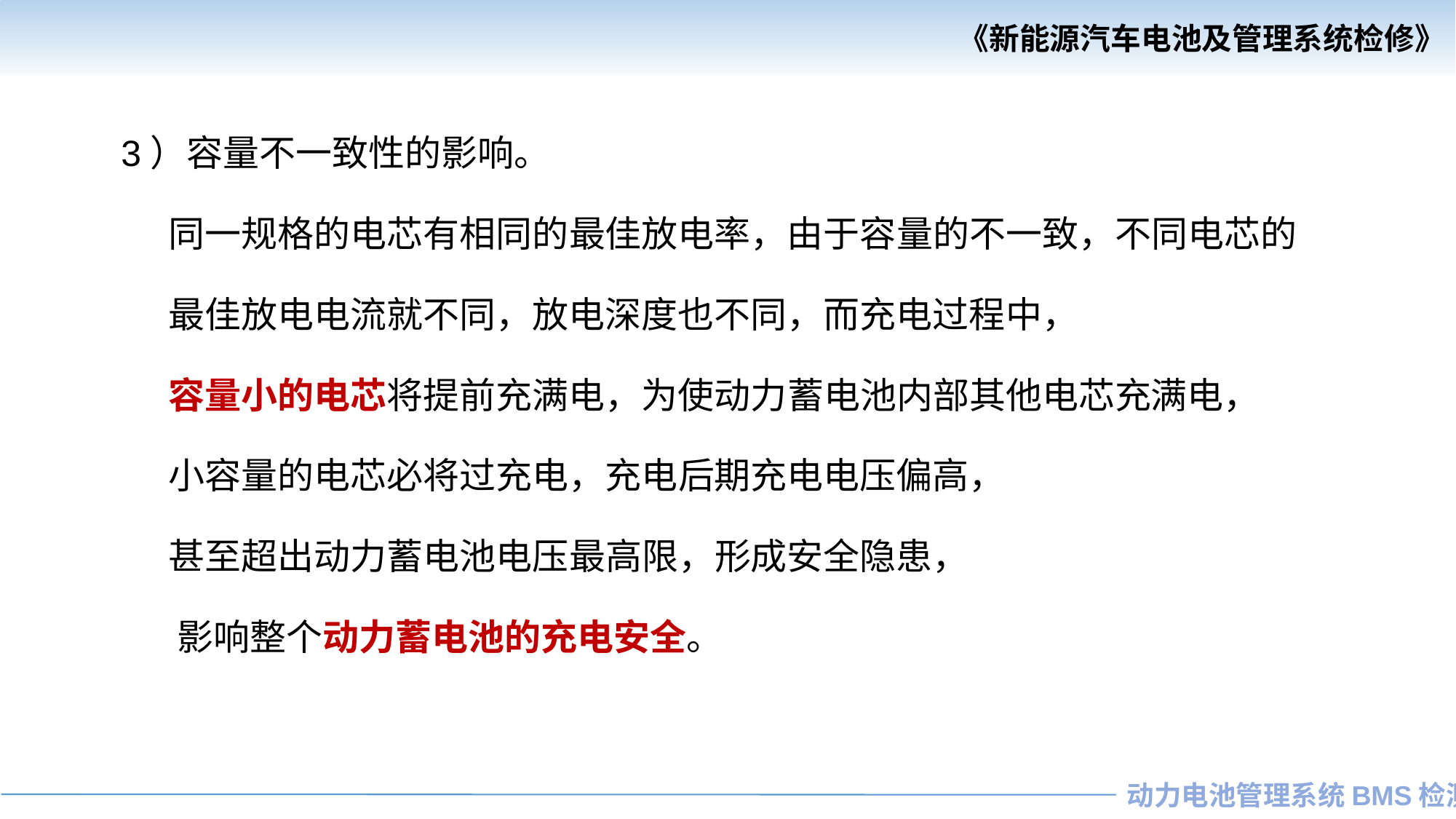

3）容量不一致性的影响。
      同一规格的电芯有相同的最佳放电率，由于容量的不一致，不同电芯的
      最佳放电电流就不同，放电深度也不同，而充电过程中，
      容量小的电芯将提前充满电，为使动力蓄电池内部其他电芯充满电，
      小容量的电芯必将过充电，充电后期充电电压偏高，
      甚至超出动力蓄电池电压最高限，形成安全隐患，
       影响整个动力蓄电池的充电安全。